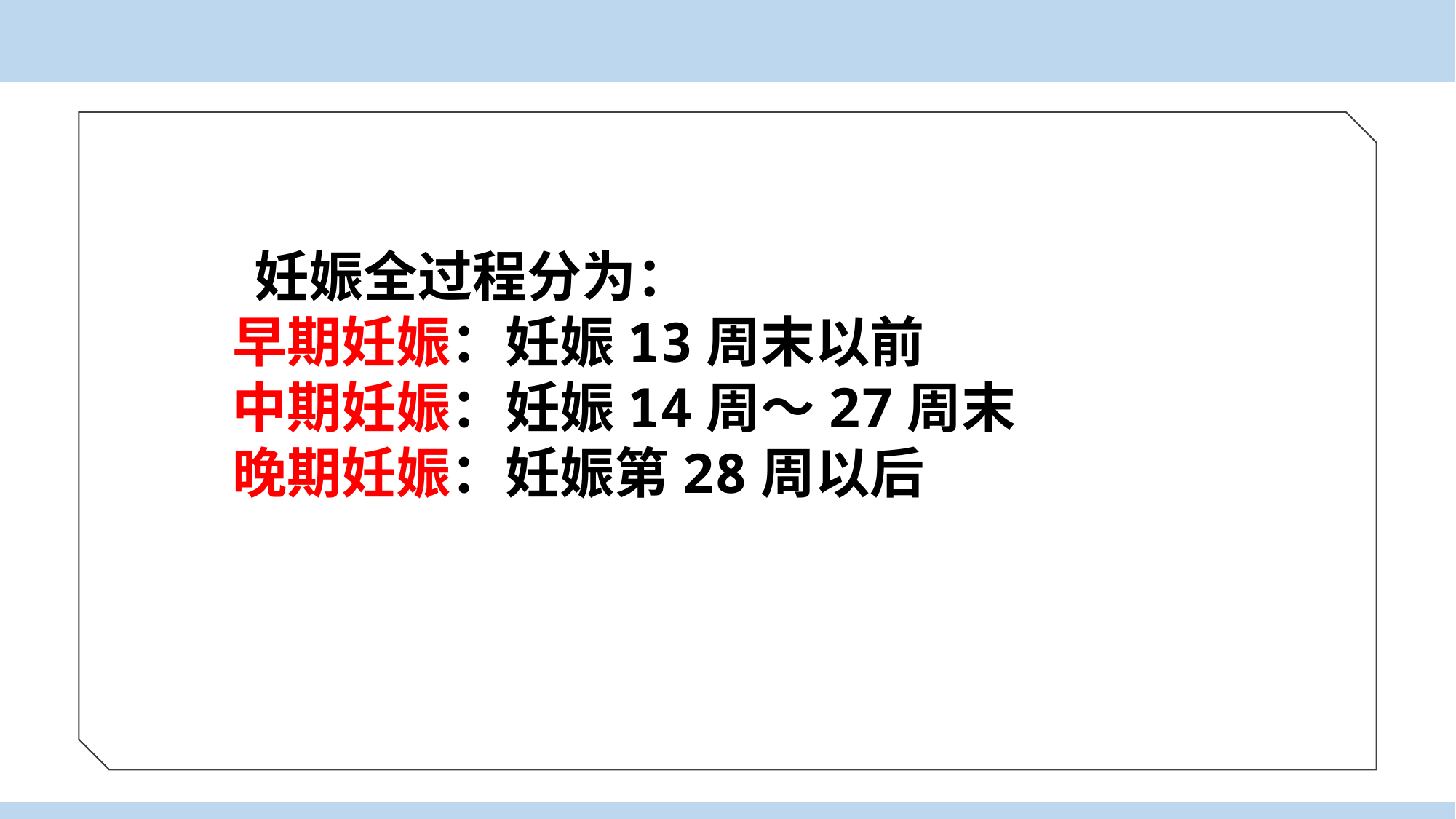

妊娠全过程分为：
      早期妊娠：妊娠13周末以前
      中期妊娠：妊娠14周～27周末
      晚期妊娠：妊娠第28周以后